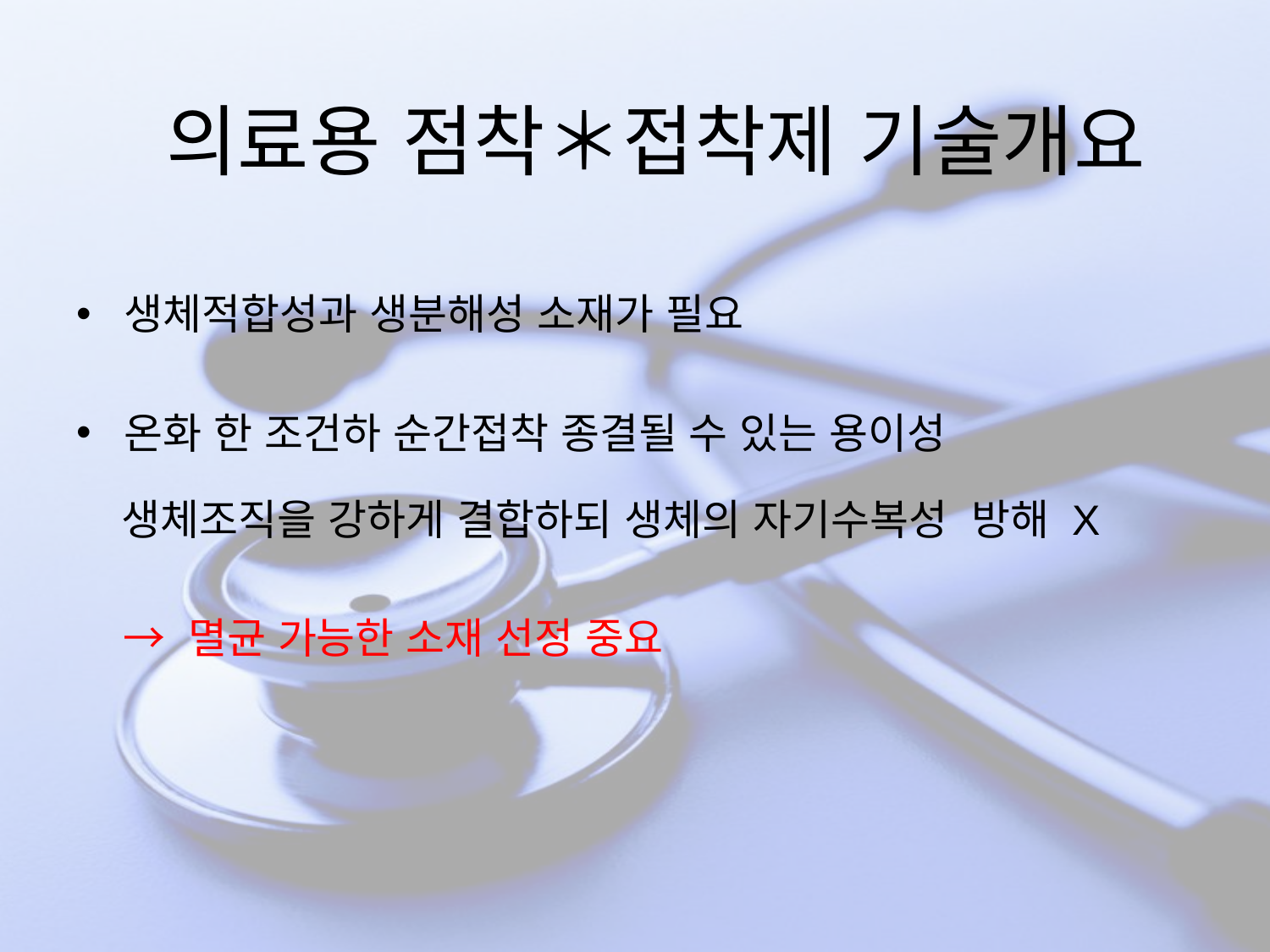

의료용 점착＊접착제 기술개요

생체적합성과 생분해성 소재가 필요

온화 한 조건하 순간접착 종결될 수 있는 용이성

   생체조직을 강하게 결합하되 생체의 자기수복성  방해 X

    → 멸균 가능한 소재 선정 중요